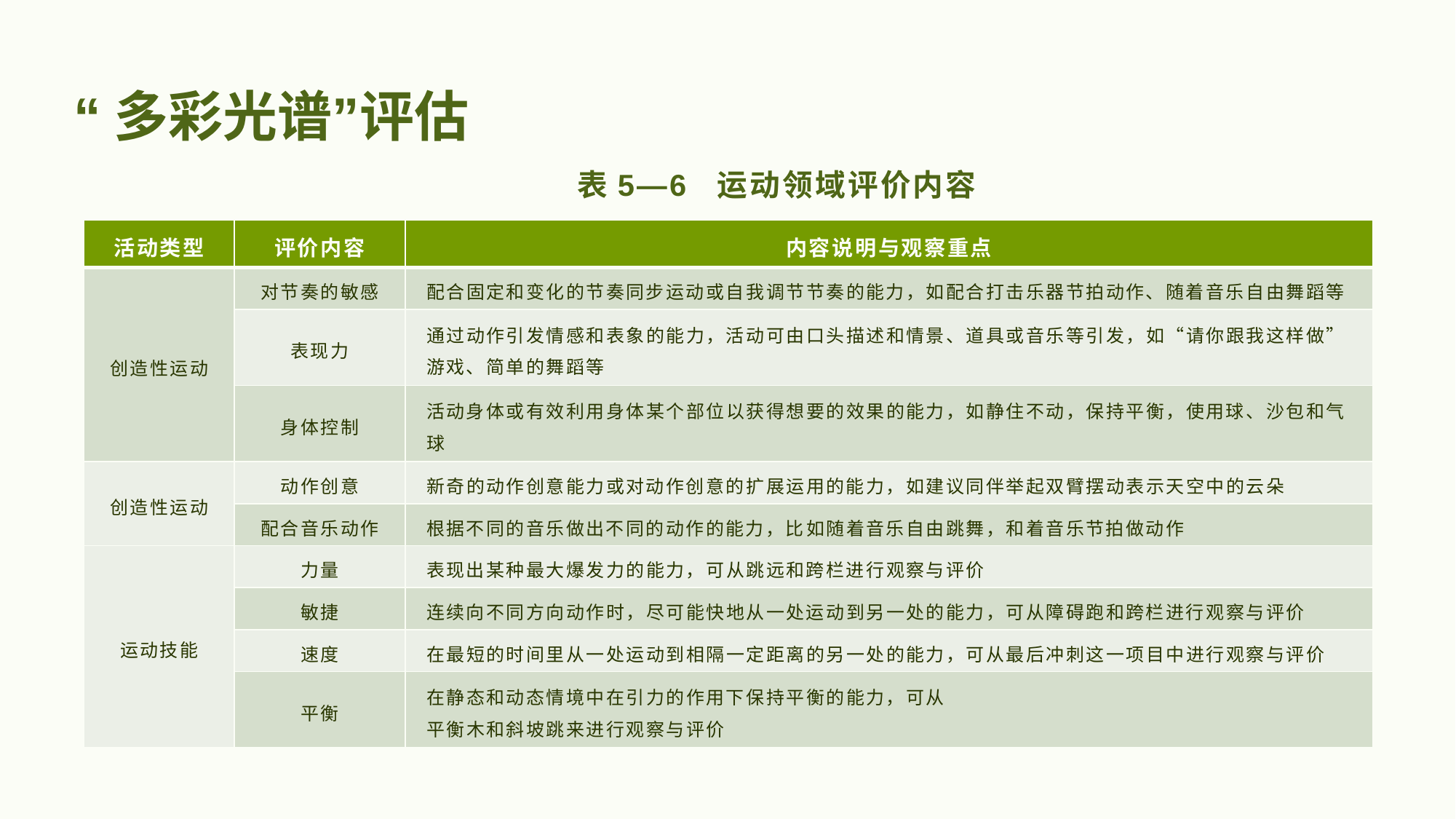

# “多彩光谱”评估
表5—6  运动领域评价内容
| 活动类型 | 评价内容 | 内容说明与观察重点 |
| --- | --- | --- |
| 创造性运动 | 对节奏的敏感 | 配合固定和变化的节奏同步运动或自我调节节奏的能力，如配合打击乐器节拍动作、随着音乐自由舞蹈等 |
|  | 表现力 | 通过动作引发情感和表象的能力，活动可由口头描述和情景、道具或音乐等引发，如“请你跟我这样做”游戏、简单的舞蹈等 |
|  | 身体控制 | 活动身体或有效利用身体某个部位以获得想要的效果的能力，如静住不动，保持平衡，使用球、沙包和气球 |
| 创造性运动 | 动作创意 | 新奇的动作创意能力或对动作创意的扩展运用的能力，如建议同伴举起双臂摆动表示天空中的云朵 |
|  | 配合音乐动作 | 根据不同的音乐做出不同的动作的能力，比如随着音乐自由跳舞，和着音乐节拍做动作 |
| 运动技能 | 力量 | 表现出某种最大爆发力的能力，可从跳远和跨栏进行观察与评价 |
|  | 敏捷 | 连续向不同方向动作时，尽可能快地从一处运动到另一处的能力，可从障碍跑和跨栏进行观察与评价 |
|  | 速度 | 在最短的时间里从一处运动到相隔一定距离的另一处的能力，可从最后冲刺这一项目中进行观察与评价 |
|  | 平衡 | 在静态和动态情境中在引力的作用下保持平衡的能力，可从 平衡木和斜坡跳来进行观察与评价 |